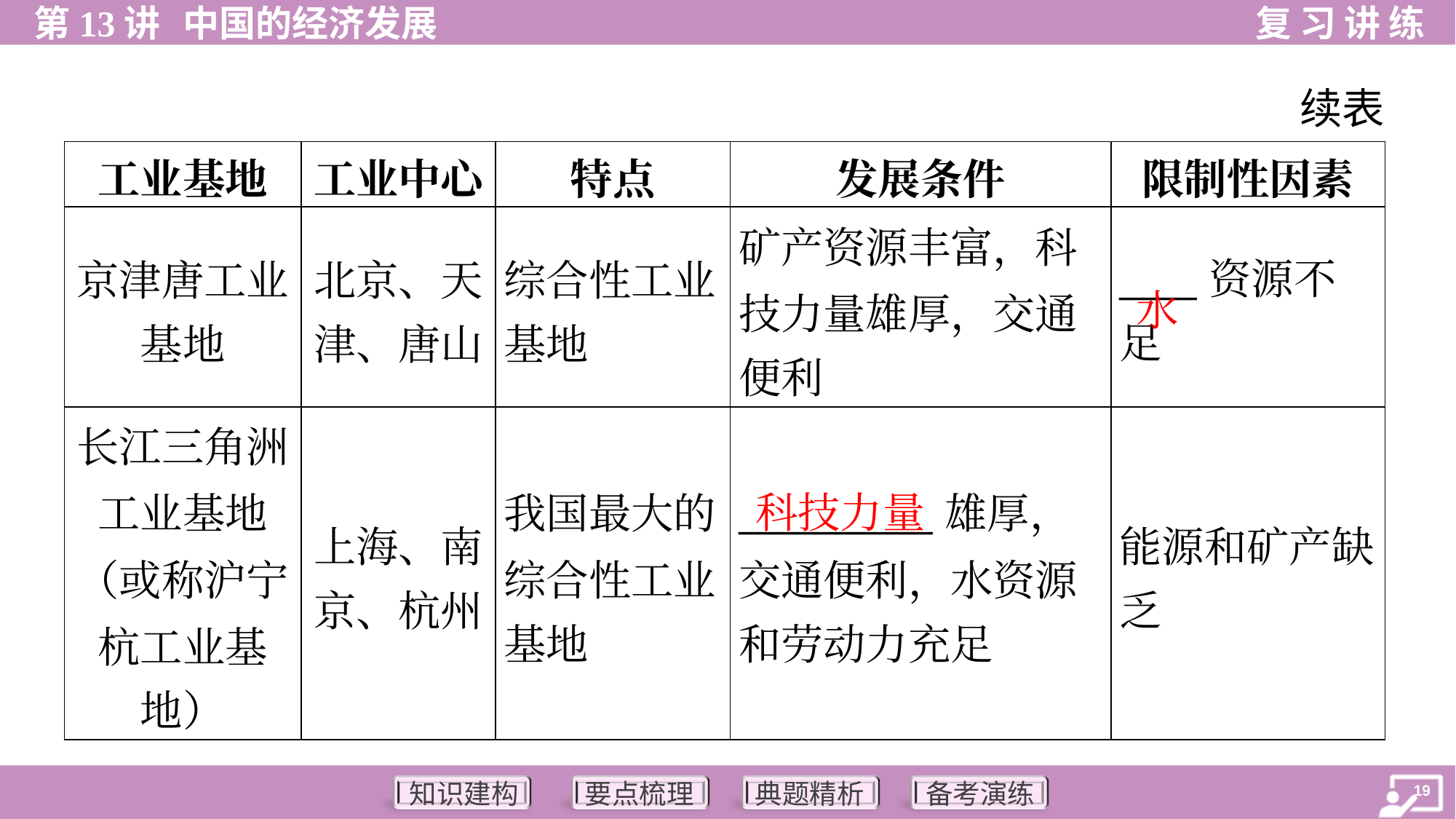

续表
| 工业基地 | 工业中心 | 特点 | 发展条件 | 限制性因素 |
| --- | --- | --- | --- | --- |
| 京津唐工业 基地 | 北京、天 津、唐山 | 综合性工业 基地 | 矿产资源丰富，科 技力量雄厚，交通 便利 | \_\_\_\_资源不足 |
| 长江三角洲 工业基地 （或称沪宁 杭工业基 地） | 上海、南 京、杭州 | 我国最大的 综合性工业 基地 | \_\_\_\_\_\_\_\_\_\_雄厚， 交通便利，水资源 和劳动力充足 | 能源和矿产缺 乏 |
水
科技力量